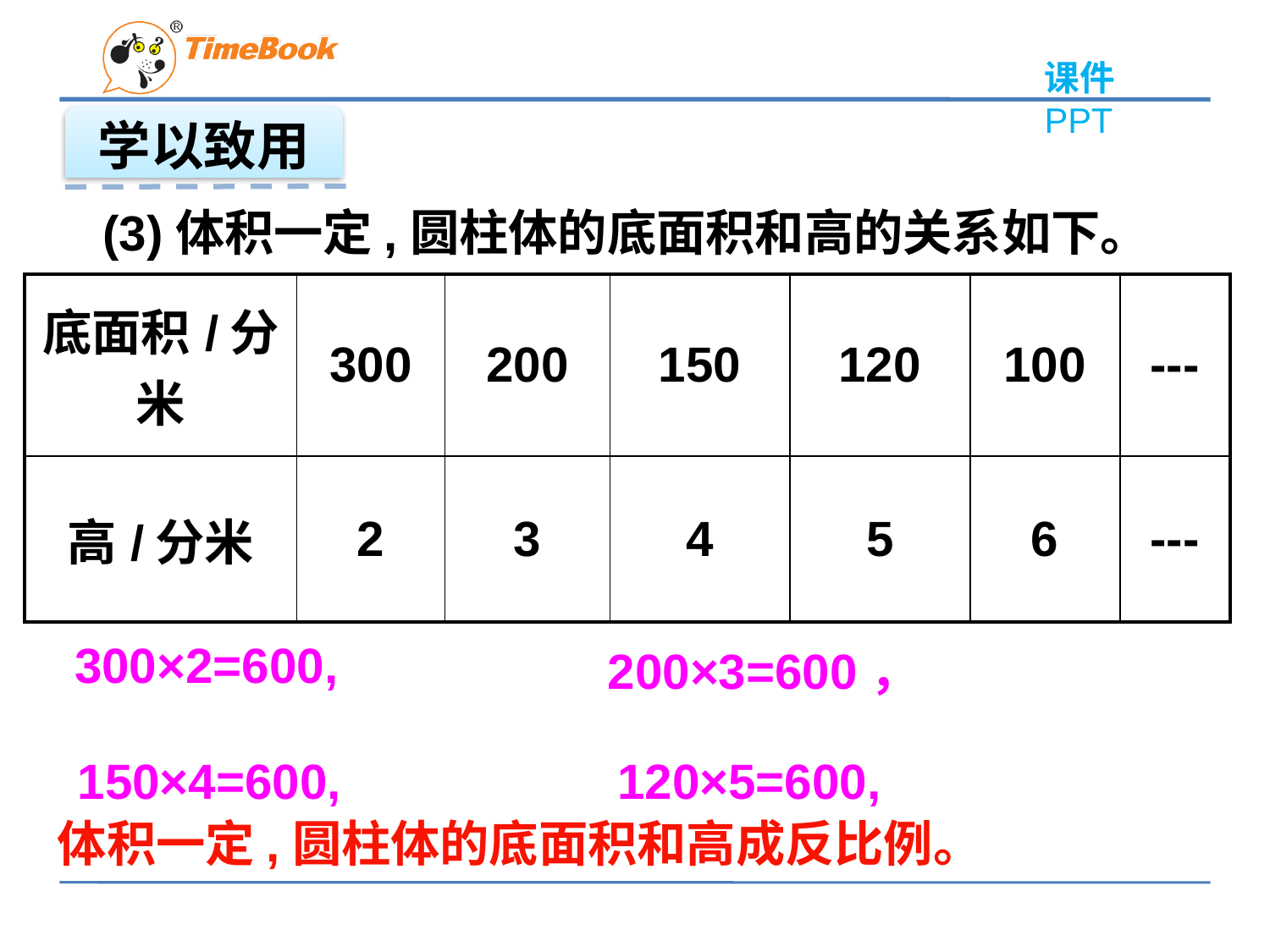

学以致用
(3)体积一定,圆柱体的底面积和高的关系如下。
| 底面积/分米 | 300 | 200 | 150 | 120 | 100 | --- |
| --- | --- | --- | --- | --- | --- | --- |
| 高/分米 | 2 | 3 | 4 | 5 | 6 | --- |
300×2=600,
200×3=600，
150×4=600,
120×5=600,
体积一定,圆柱体的底面积和高成反比例。